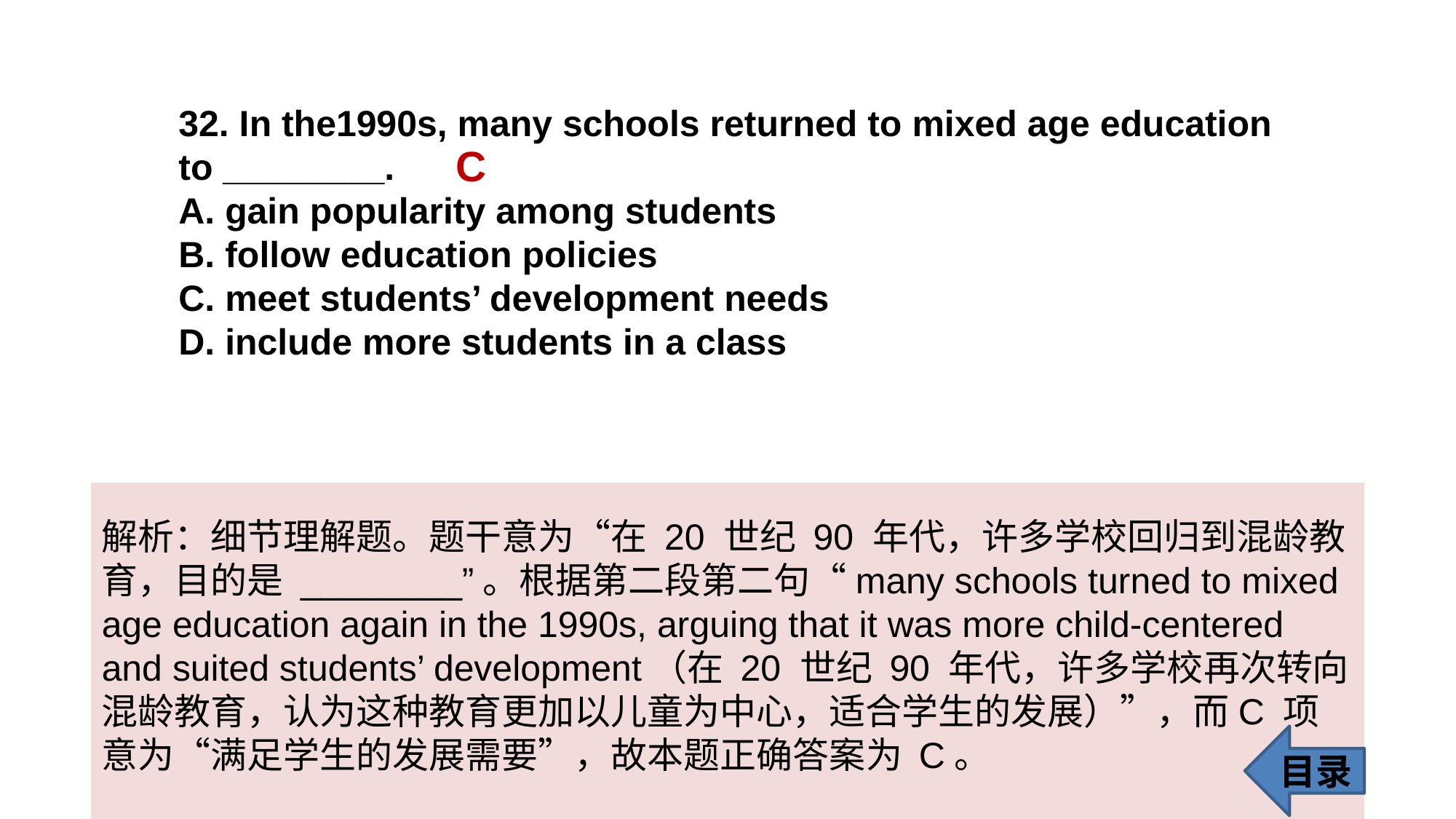

32. In the1990s, many schools returned to mixed age education to ________.
A. gain popularity among students
B. follow education policies
C. meet students’ development needs
D. include more students in a class
C

解析：细节理解题。题干意为“在 20 世纪 90 年代，许多学校回归到混龄教育，目的是 ________”。根据第二段第二句“many schools turned to mixed age education again in the 1990s, arguing that it was more child-centered and suited students’ development（在 20 世纪 90 年代，许多学校再次转向混龄教育，认为这种教育更加以儿童为中心，适合学生的发展）”，而C 项意为“满足学生的发展需要”，故本题正确答案为 C。
目录
32